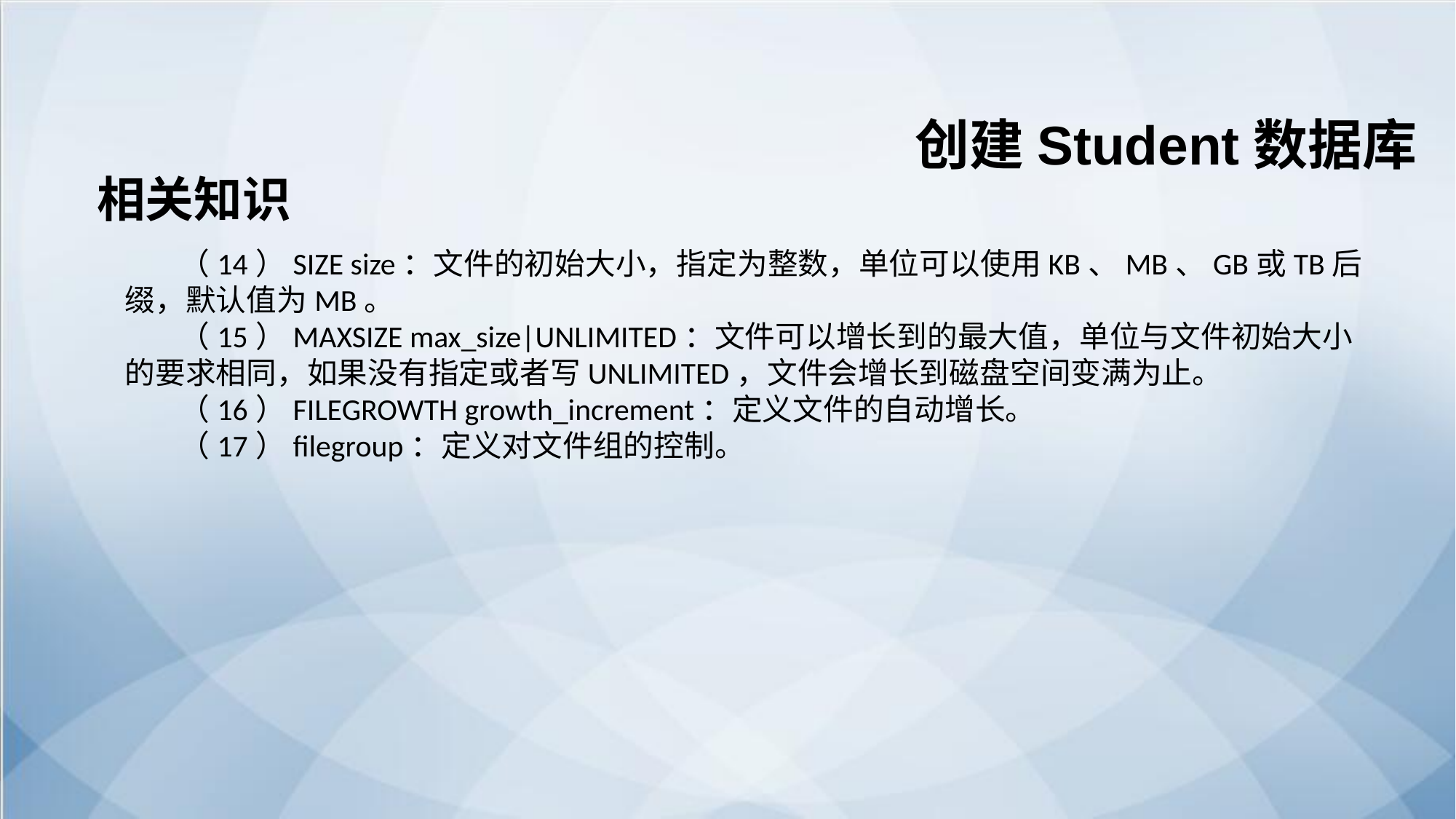

创建Student数据库
相关知识
（14）SIZE size：文件的初始大小，指定为整数，单位可以使用KB、MB、GB或TB后缀，默认值为MB。
（15）MAXSIZE max_size|UNLIMITED：文件可以增长到的最大值，单位与文件初始大小的要求相同，如果没有指定或者写UNLIMITED，文件会增长到磁盘空间变满为止。
（16）FILEGROWTH growth_increment：定义文件的自动增长。
（17）filegroup：定义对文件组的控制。